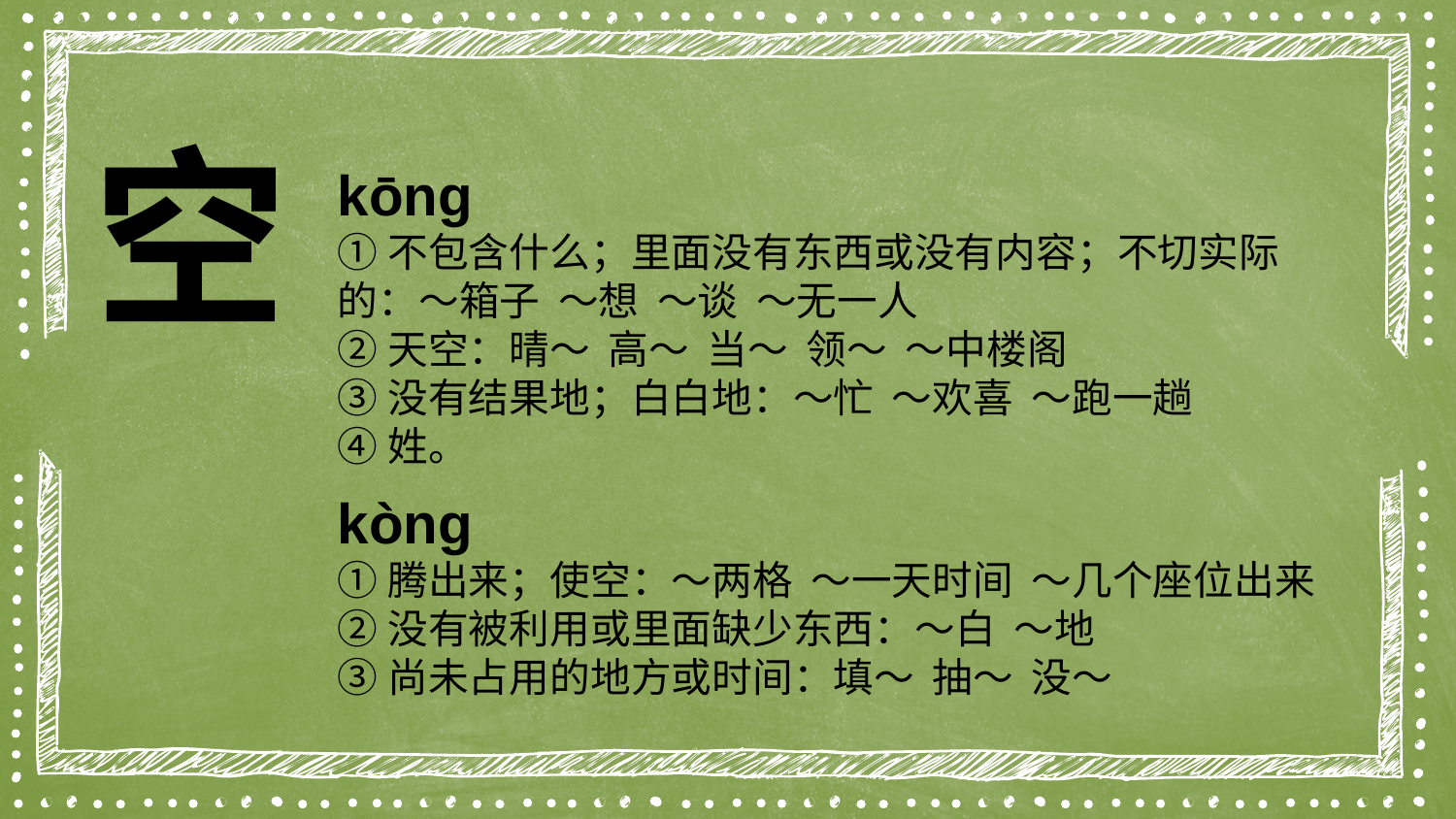

空
kōng
①不包含什么；里面没有东西或没有内容；不切实际的：～箱子  ～想  ～谈  ～无一人
②天空：晴～  高～  当～  领～  ～中楼阁
③没有结果地；白白地：～忙  ～欢喜  ～跑一趟
④姓。
kòng
①腾出来；使空：～两格  ～一天时间  ～几个座位出来
②没有被利用或里面缺少东西：～白  ～地
③尚未占用的地方或时间：填～  抽～  没～